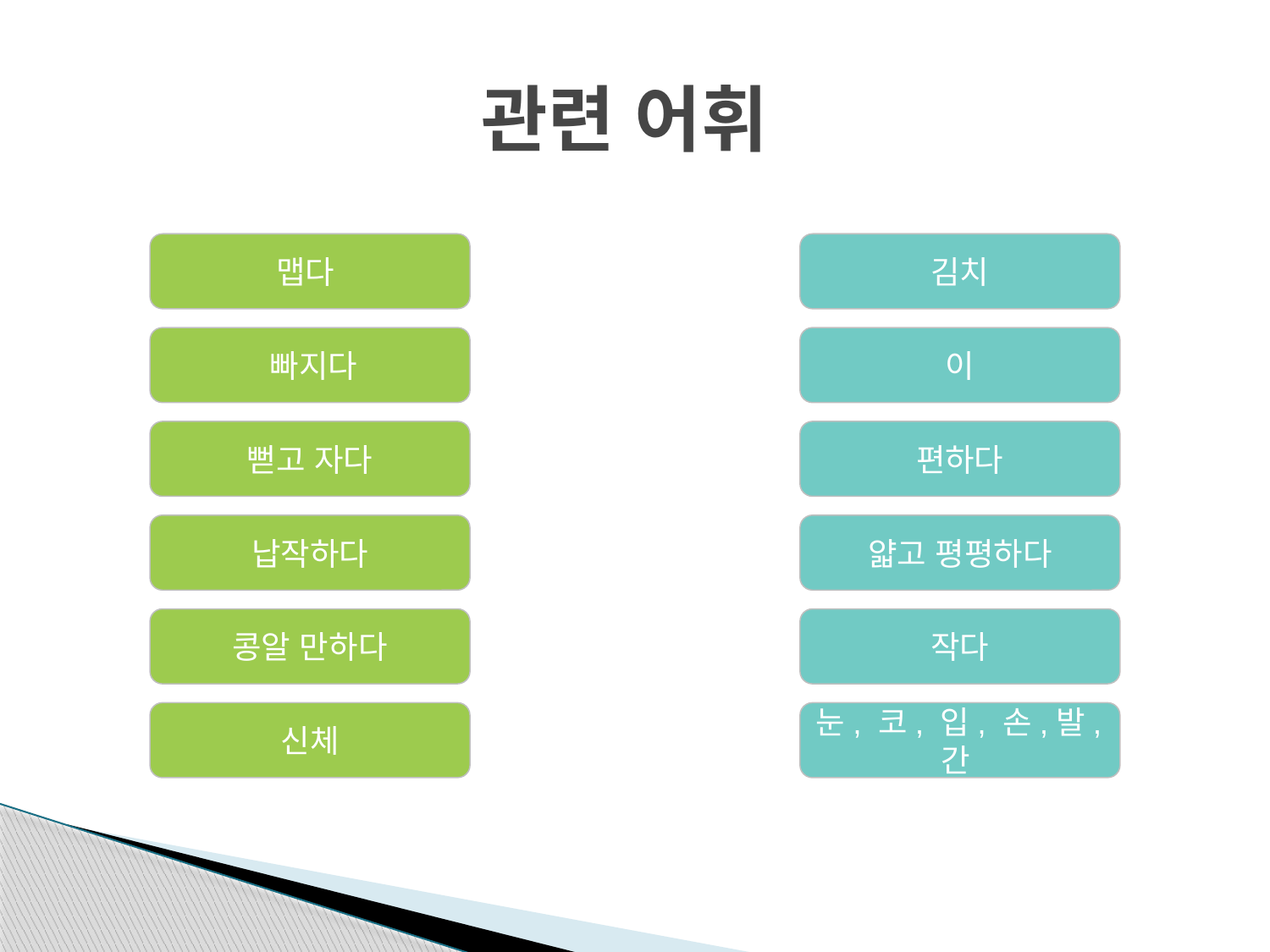

# 관련 어휘

맵다
김치
 빠지다
이
뻗고 자다
편하다
납작하다
얇고 평평하다
콩알 만하다
작다
신체
눈, 코, 입, 손,발,간